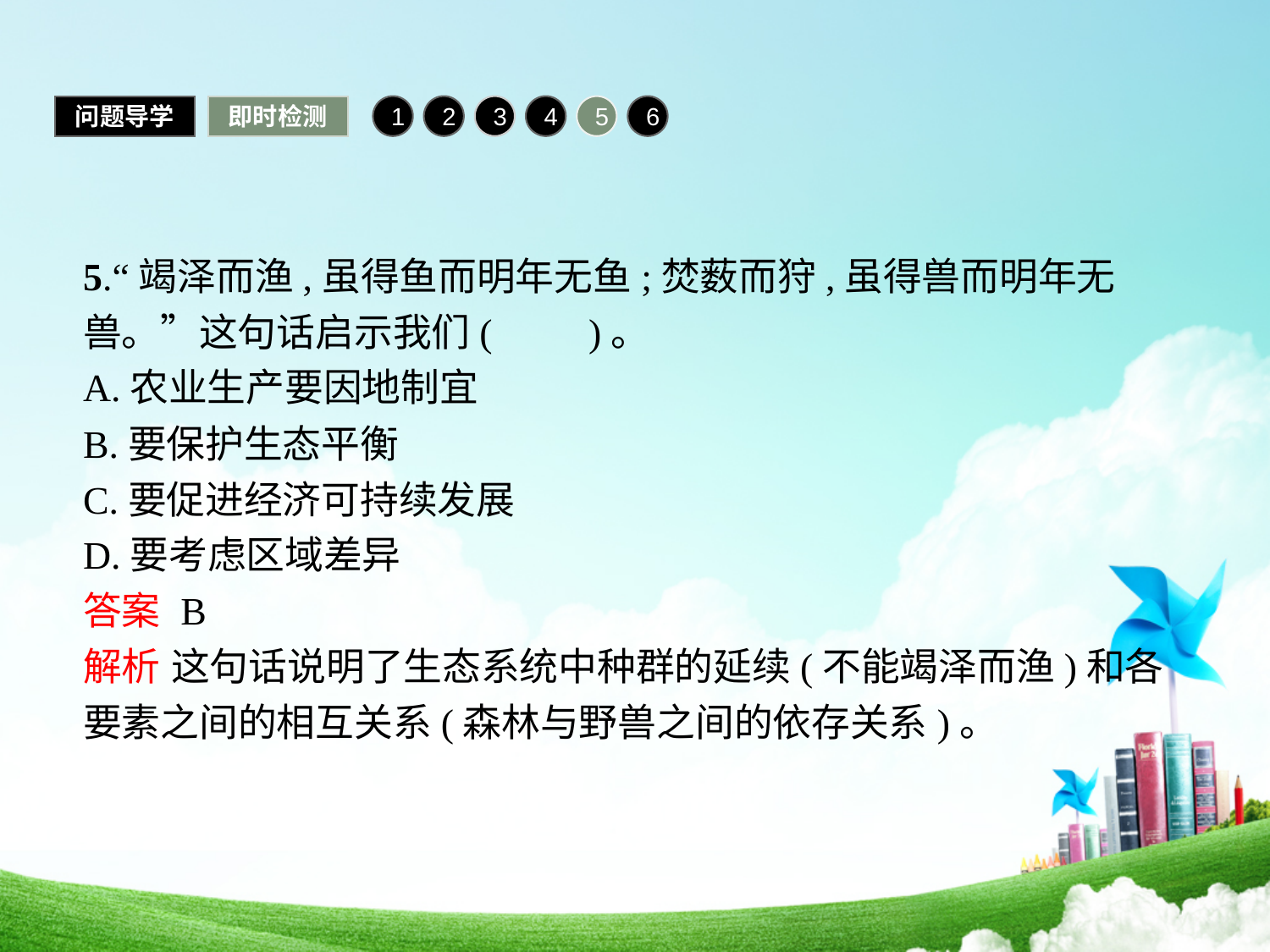

问题导学
即时检测
1
2
3
4
5
6
5.“竭泽而渔,虽得鱼而明年无鱼;焚薮而狩,虽得兽而明年无兽。”这句话启示我们(　　)。
A.农业生产要因地制宜
B.要保护生态平衡
C.要促进经济可持续发展
D.要考虑区域差异
答案 B
解析 这句话说明了生态系统中种群的延续(不能竭泽而渔)和各要素之间的相互关系(森林与野兽之间的依存关系)。